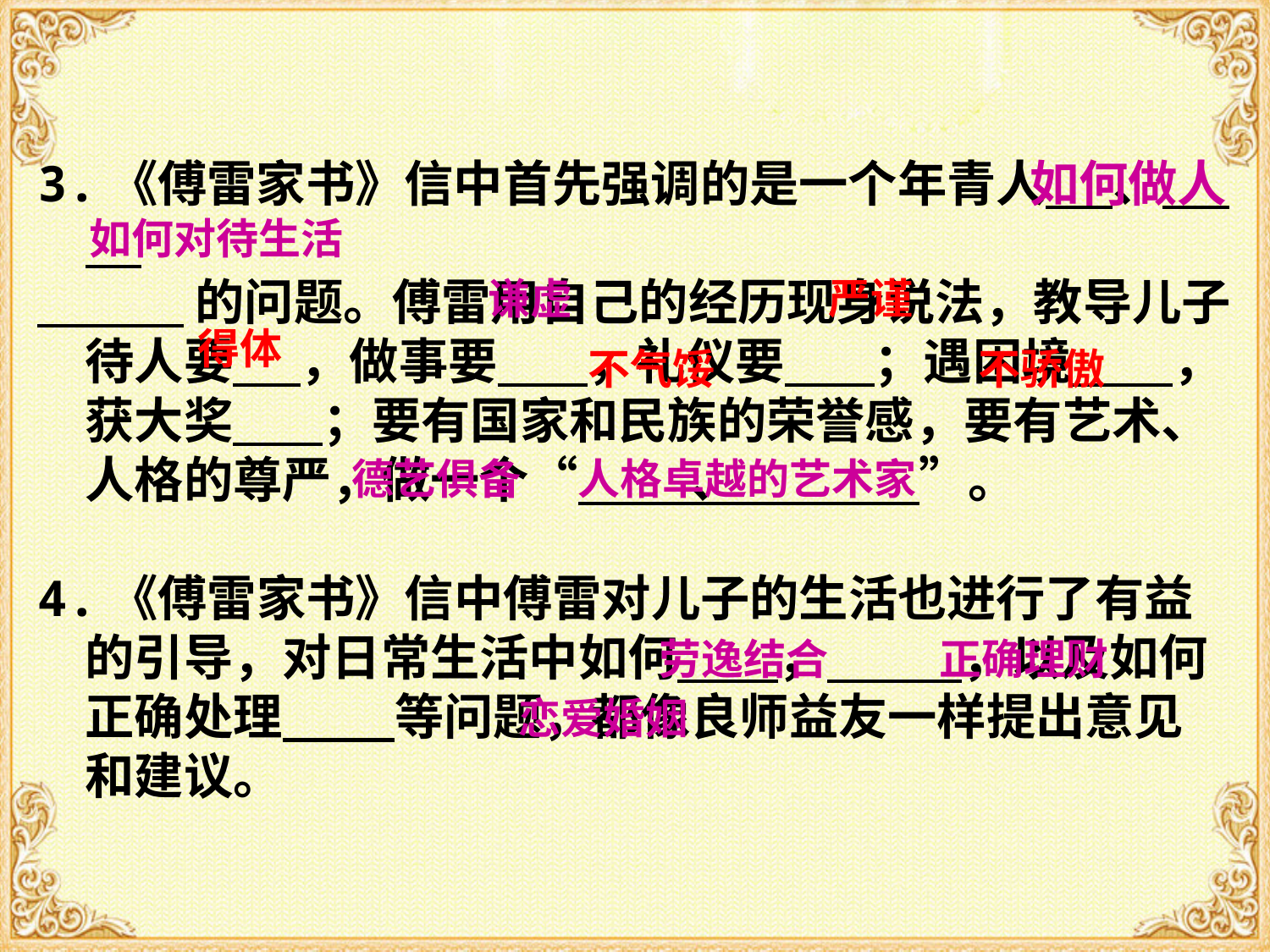

3.《傅雷家书》信中首先强调的是一个年青人      、
             的问题。傅雷用自己的经历现身说法，教导儿子待人要      ，做事要        ，礼仪要        ；遇困境         ，获大奖        ；要有国家和民族的荣誉感，要有艺术、人格的尊严，做一个“          、                ”。

4.《傅雷家书》信中傅雷对儿子的生活也进行了有益的引导，对日常生活中如何         ，            ，以及如何正确处理          等问题，都像良师益友一样提出意见和建议。
如何做人
如何对待生活
谦虚
严谨
得体
不气馁
不骄傲
德艺俱备      人格卓越的艺术家
劳逸结合
正确理财
恋爱婚姻